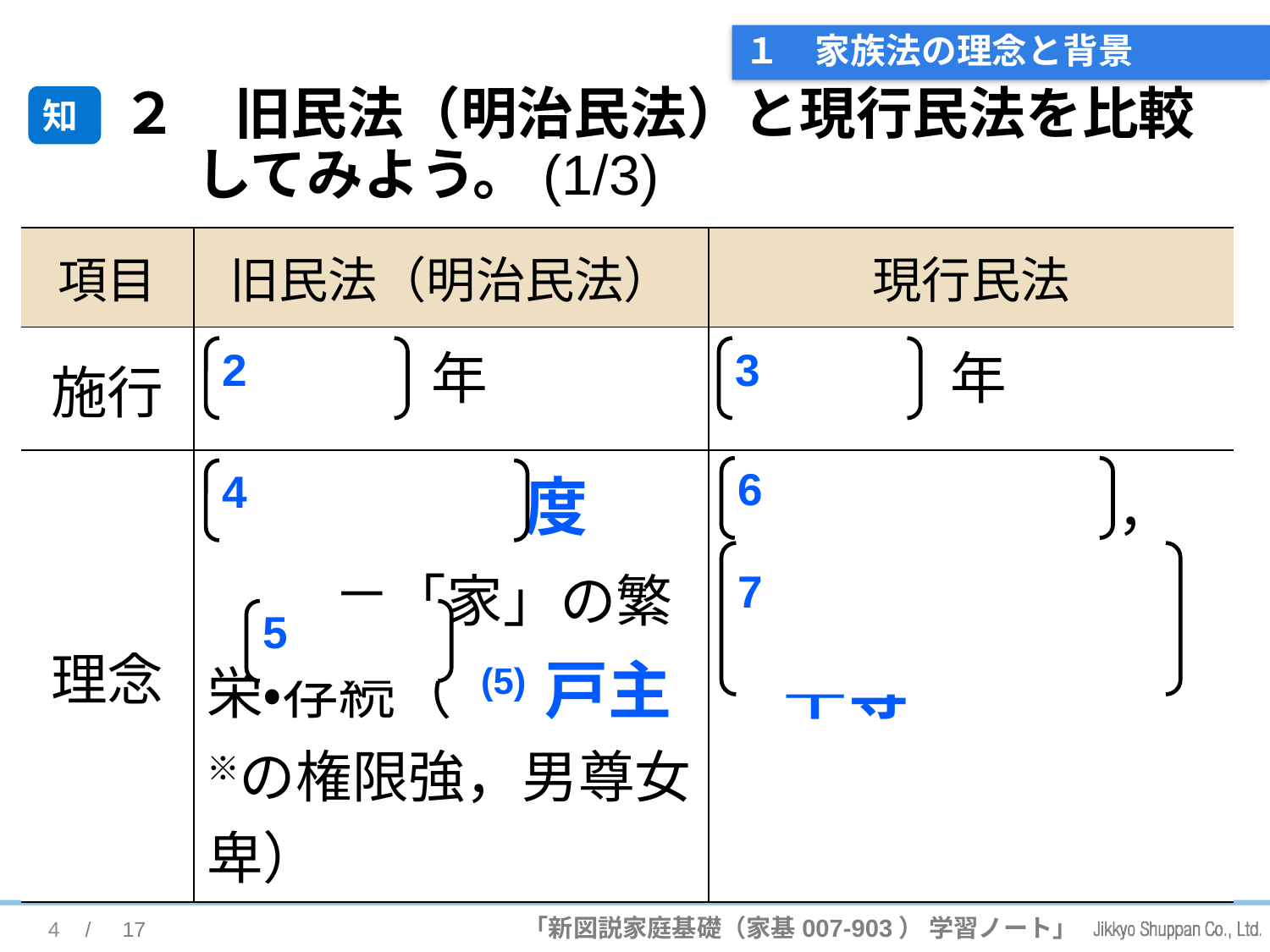

# １　家族法の理念と背景
２　旧民法（明治民法）と現行民法を比較してみよう。(1/3)
知
| 項目 | 旧民法（明治民法） | 現行民法 |
| --- | --- | --- |
| 施行 | (2) 1898 年 | (3) 1948 年 |
| 理念 | (4) 「家」制度　　　＝「家」の繁栄・存続（ (5) 戸主 ※の権限強，男尊女卑） | (6) 個人の尊厳 ， (7) 両性の本質的平等 |
2
3
6
4
7
5
4